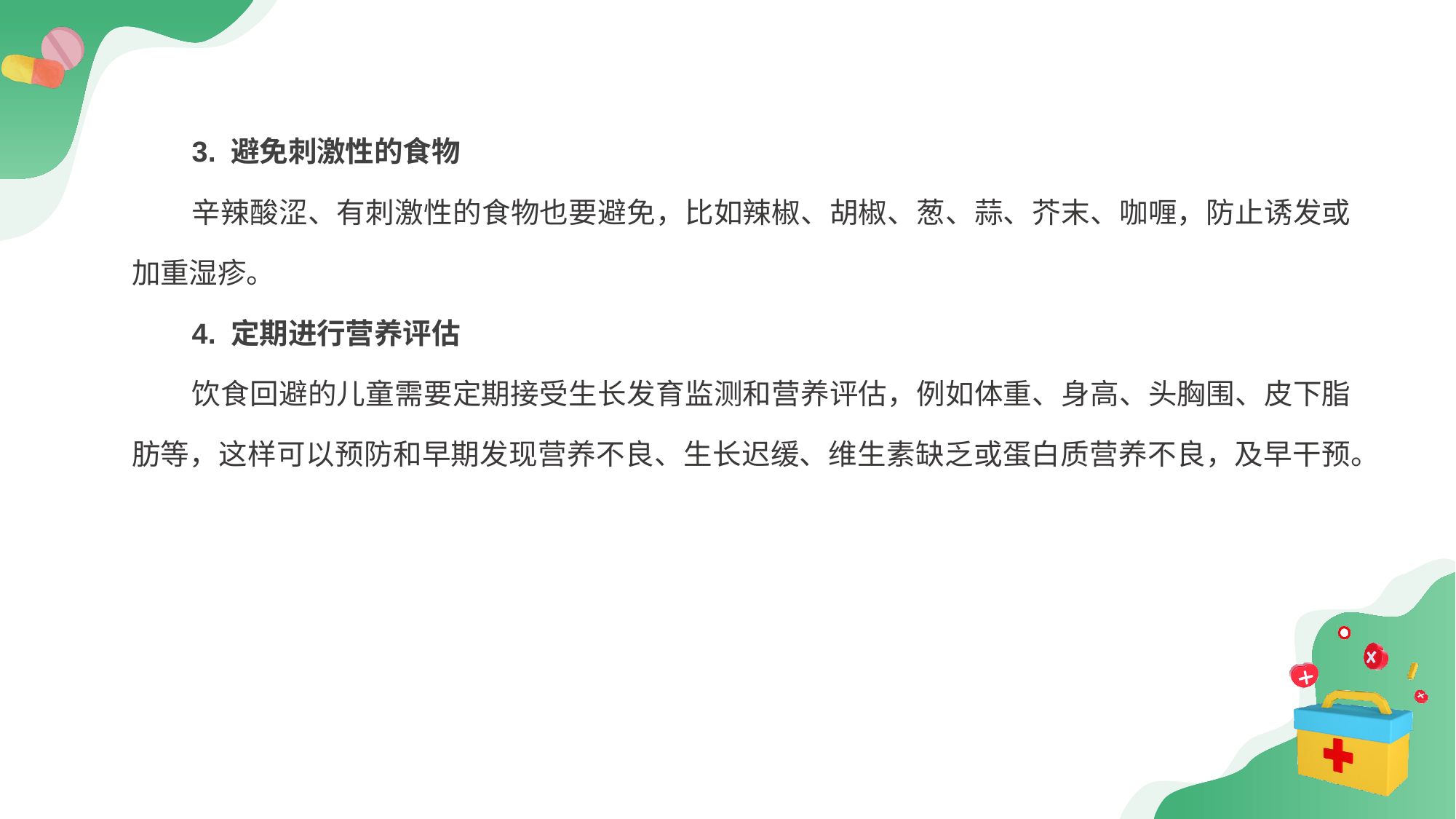

3. 避免刺激性的食物
辛辣酸涩、有刺激性的食物也要避免，比如辣椒、胡椒、葱、蒜、芥末、咖喱，防止诱发或加重湿疹。
4. 定期进行营养评估
饮食回避的儿童需要定期接受生长发育监测和营养评估，例如体重、身高、头胸围、皮下脂肪等，这样可以预防和早期发现营养不良、生长迟缓、维生素缺乏或蛋白质营养不良，及早干预。